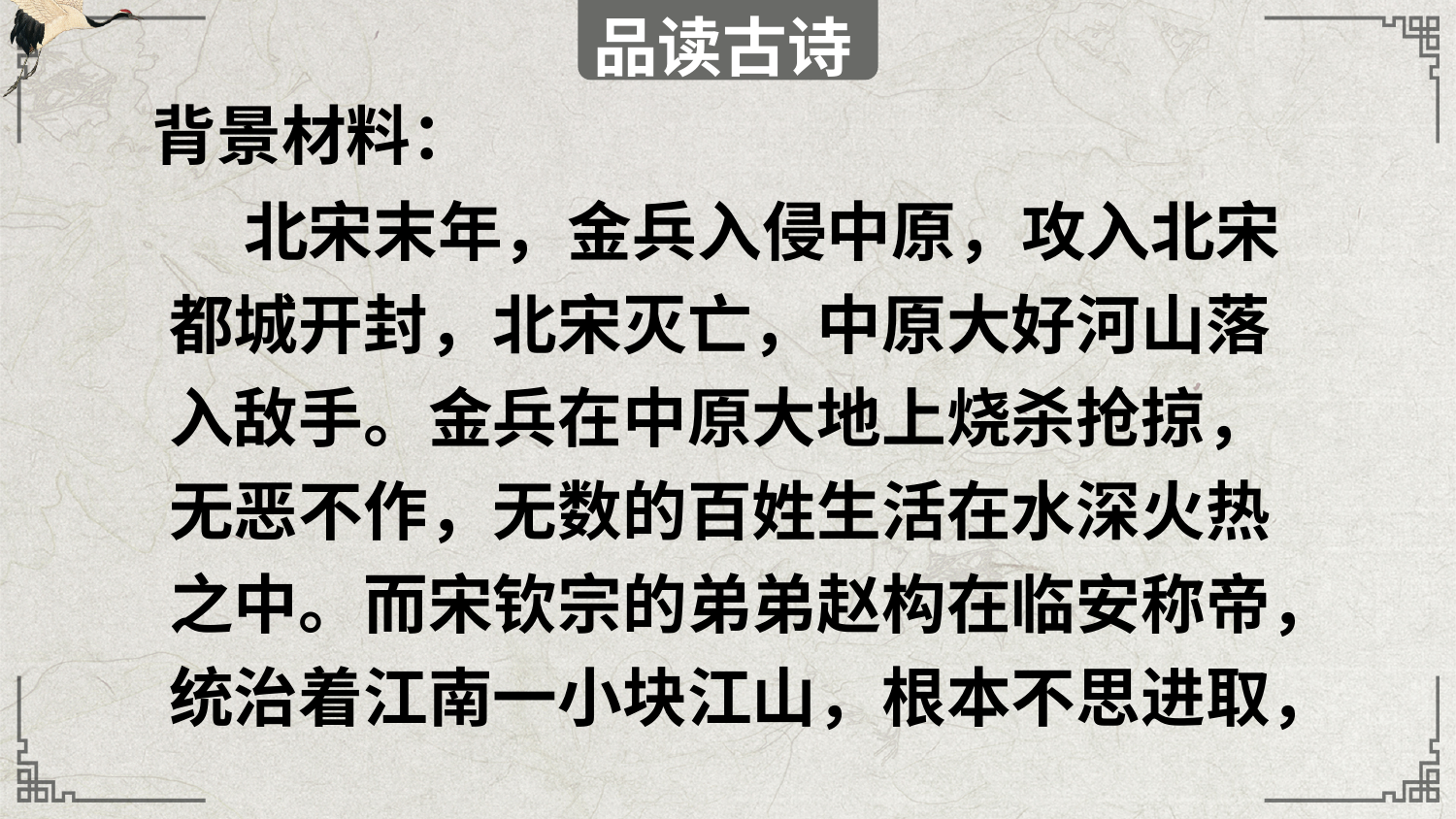

品读古诗
背景材料：
    北宋末年，金兵入侵中原，攻入北宋都城开封，北宋灭亡，中原大好河山落入敌手。金兵在中原大地上烧杀抢掠，无恶不作，无数的百姓生活在水深火热之中。而宋钦宗的弟弟赵构在临安称帝，统治着江南一小块江山，根本不思进取，